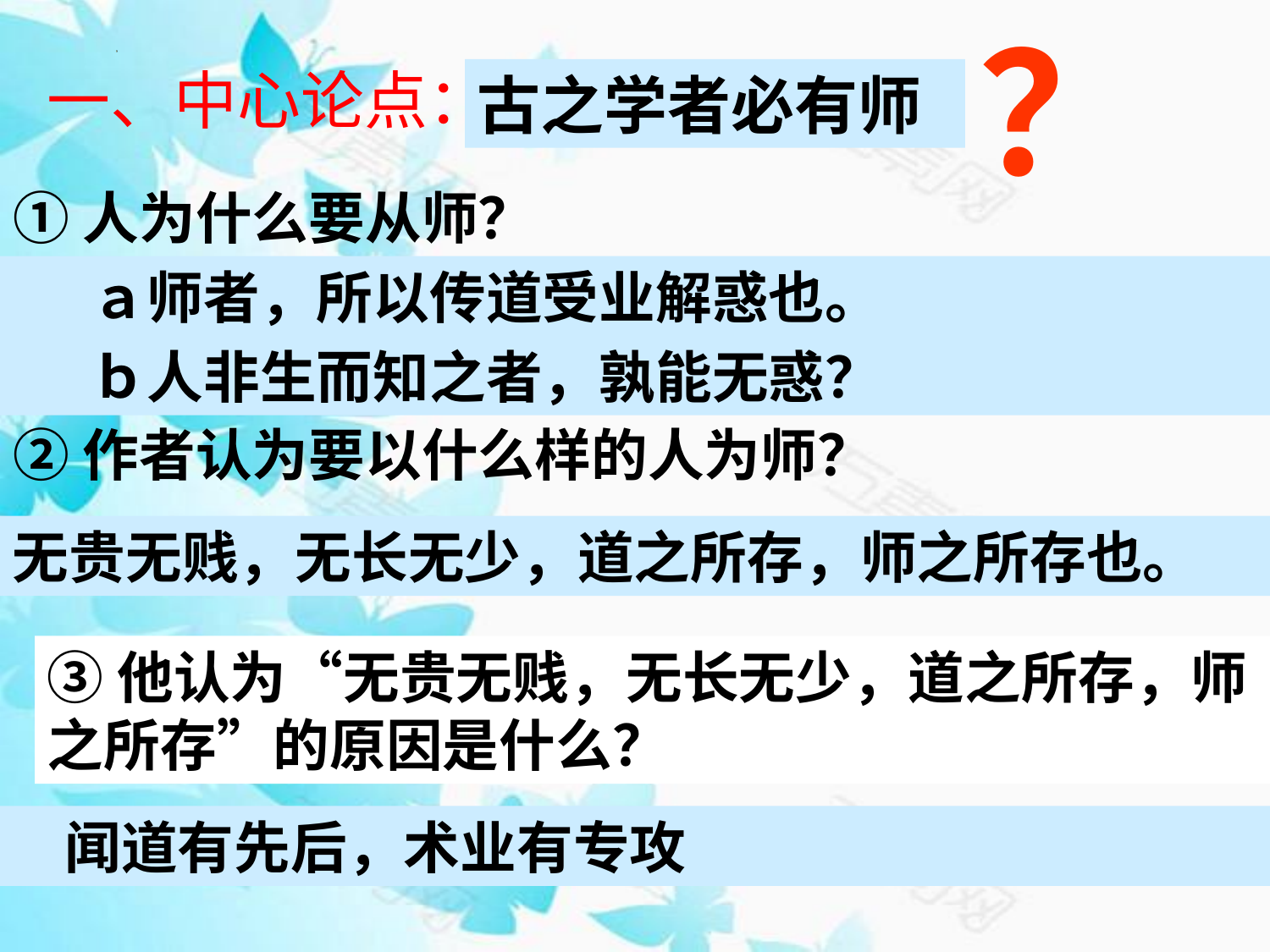

？
一、中心论点：
古之学者必有师
①人为什么要从师？

②作者认为要以什么样的人为师？
     ａ师者，所以传道受业解惑也。
     ｂ人非生而知之者，孰能无惑？
无贵无贱，无长无少，道之所存，师之所存也。
③他认为“无贵无贱，无长无少，道之所存，师之所存”的原因是什么？
   闻道有先后，术业有专攻